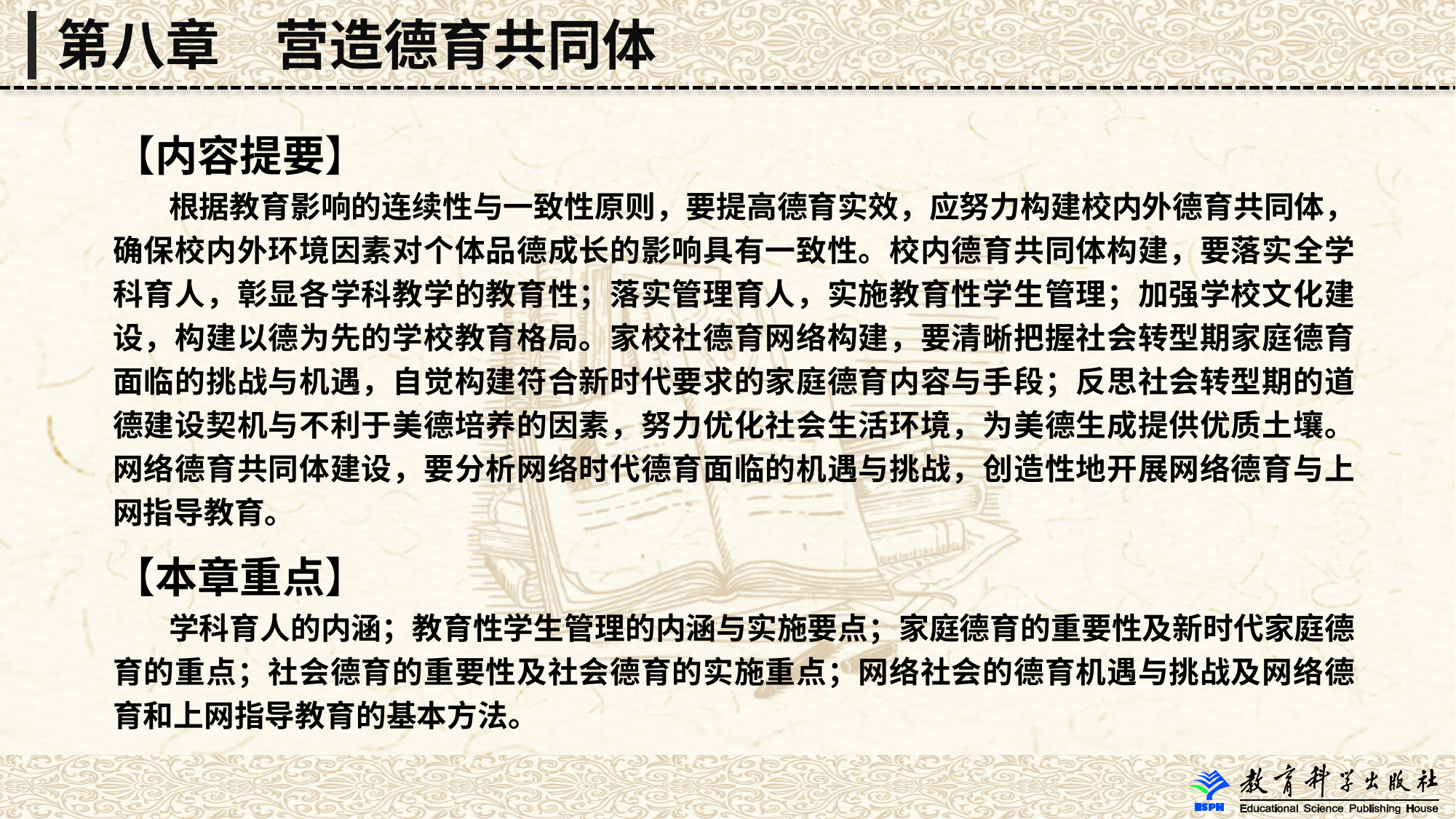

第八章　营造德育共同体
【内容提要】
       根据教育影响的连续性与一致性原则，要提高德育实效，应努力构建校内外德育共同体，确保校内外环境因素对个体品德成长的影响具有一致性。校内德育共同体构建，要落实全学科育人，彰显各学科教学的教育性；落实管理育人，实施教育性学生管理；加强学校文化建设，构建以德为先的学校教育格局。家校社德育网络构建，要清晰把握社会转型期家庭德育面临的挑战与机遇，自觉构建符合新时代要求的家庭德育内容与手段；反思社会转型期的道德建设契机与不利于美德培养的因素，努力优化社会生活环境，为美德生成提供优质土壤。网络德育共同体建设，要分析网络时代德育面临的机遇与挑战，创造性地开展网络德育与上网指导教育。

【本章重点】
       学科育人的内涵；教育性学生管理的内涵与实施要点；家庭德育的重要性及新时代家庭德育的重点；社会德育的重要性及社会德育的实施重点；网络社会的德育机遇与挑战及网络德育和上网指导教育的基本方法。